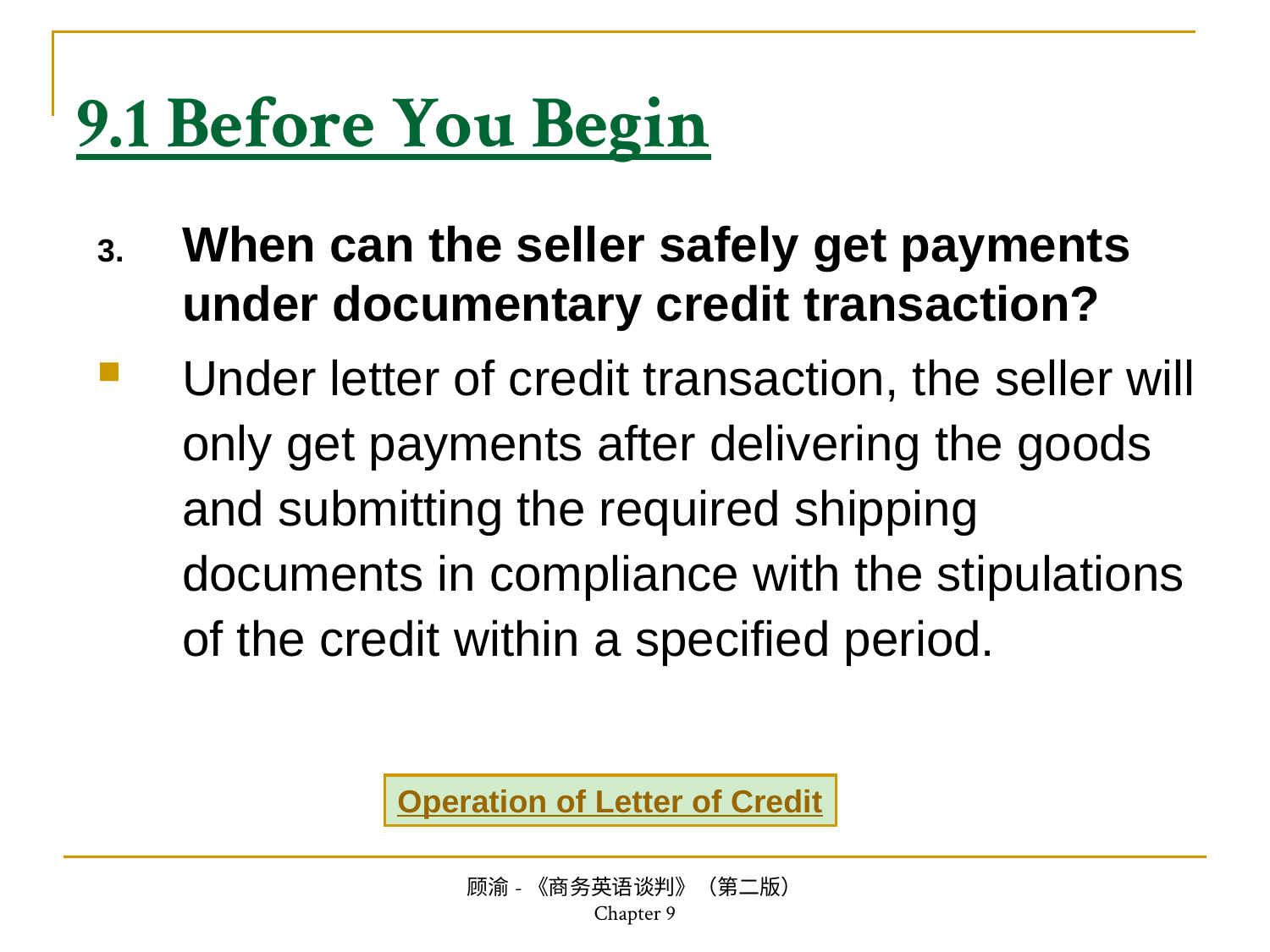

# 9.1 Before You Begin
When can the seller safely get payments under documentary credit transaction?
Under letter of credit transaction, the seller will only get payments after delivering the goods and submitting the required shipping documents in compliance with the stipulations of the credit within a specified period.

Operation of Letter of Credit

7
顾渝-《商务英语谈判》（第二版） Chapter 9